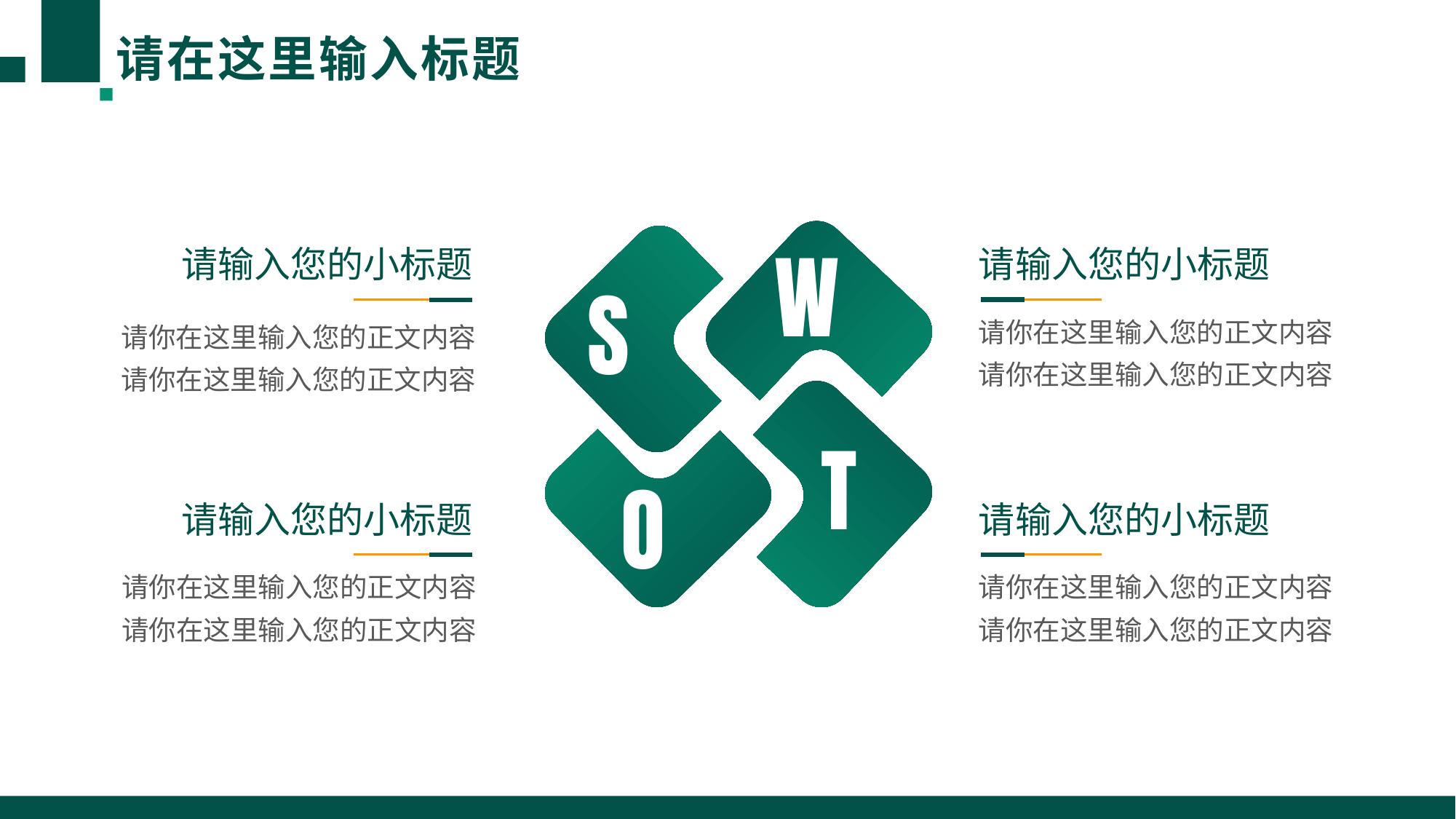

# 请在这里输入标题
请输入您的小标题
请输入您的小标题
W

S
请你在这里输入您的正文内容
请你在这里输入您的正文内容
请你在这里输入您的正文内容
请你在这里输入您的正文内容

T
O
请输入您的小标题
请输入您的小标题
请你在这里输入您的正文内容
请你在这里输入您的正文内容
请你在这里输入您的正文内容
请你在这里输入您的正文内容